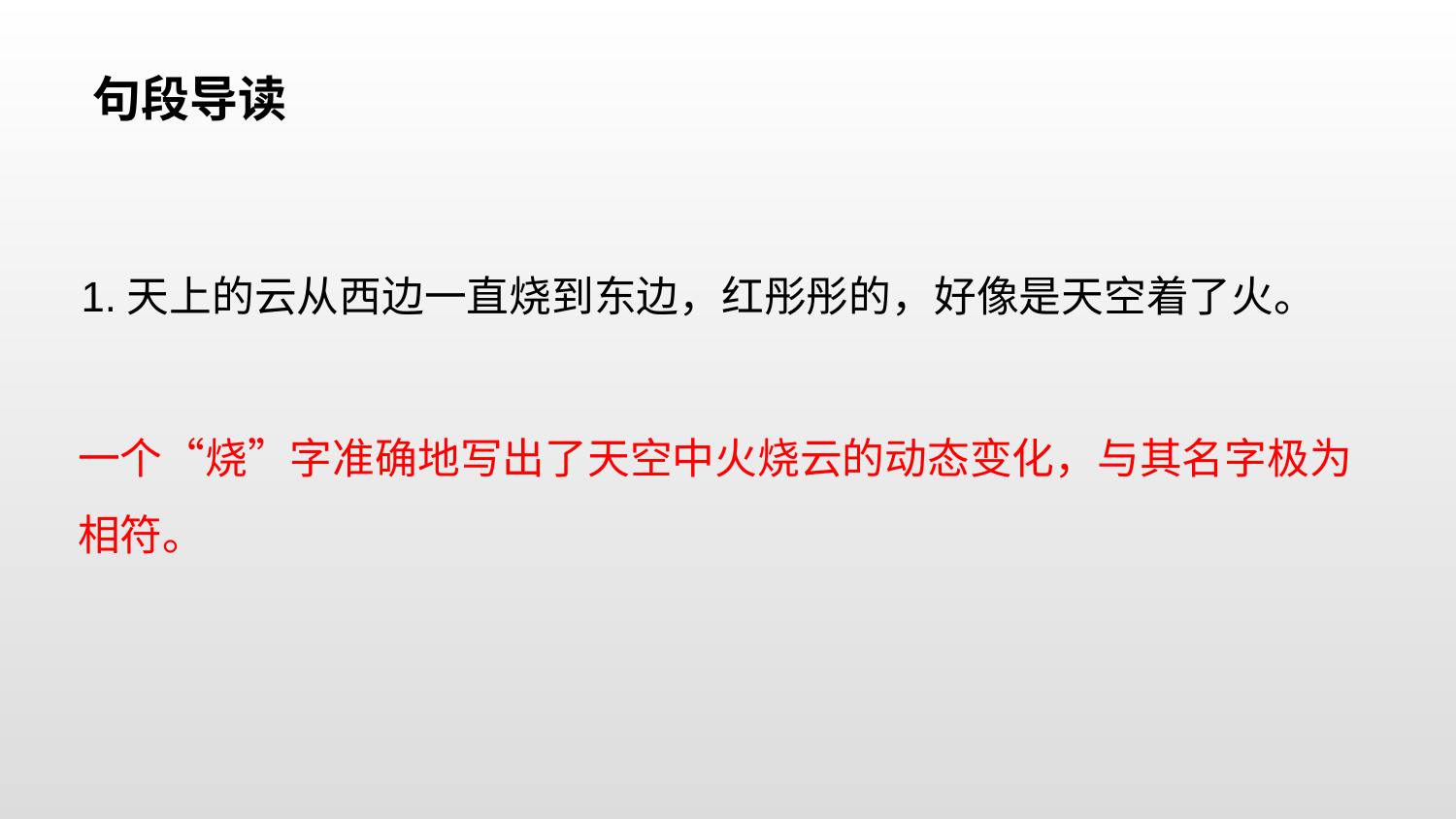

句段导读

1.天上的云从西边一直烧到东边，红彤彤的，好像是天空着了火。

一个“烧”字准确地写出了天空中火烧云的动态变化，与其名字极为相符。